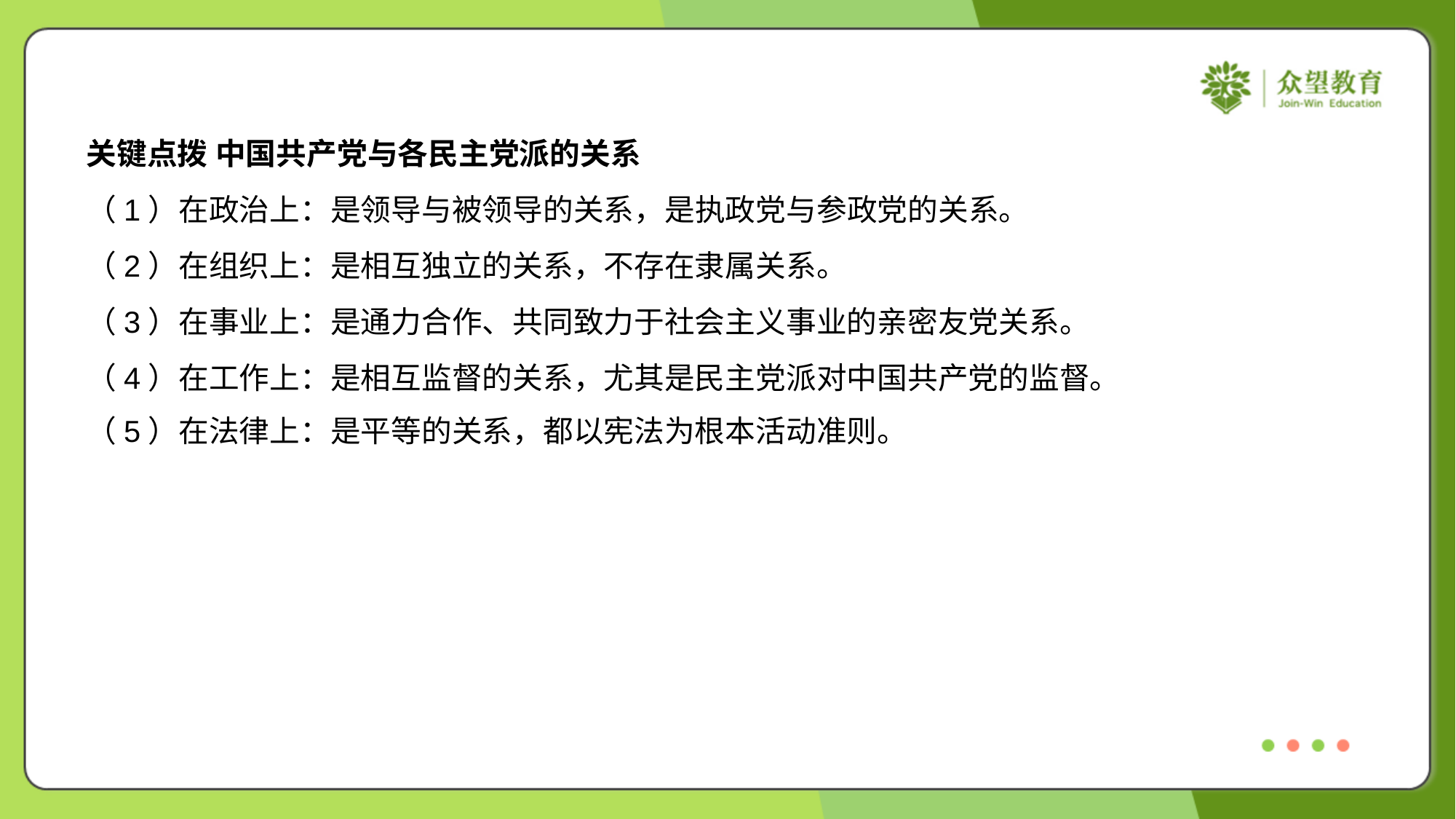

关键点拨 中国共产党与各民主党派的关系
（1）在政治上：是领导与被领导的关系，是执政党与参政党的关系。
（2）在组织上：是相互独立的关系，不存在隶属关系。
（3）在事业上：是通力合作、共同致力于社会主义事业的亲密友党关系。
（4）在工作上：是相互监督的关系，尤其是民主党派对中国共产党的监督。
（5）在法律上：是平等的关系，都以宪法为根本活动准则。